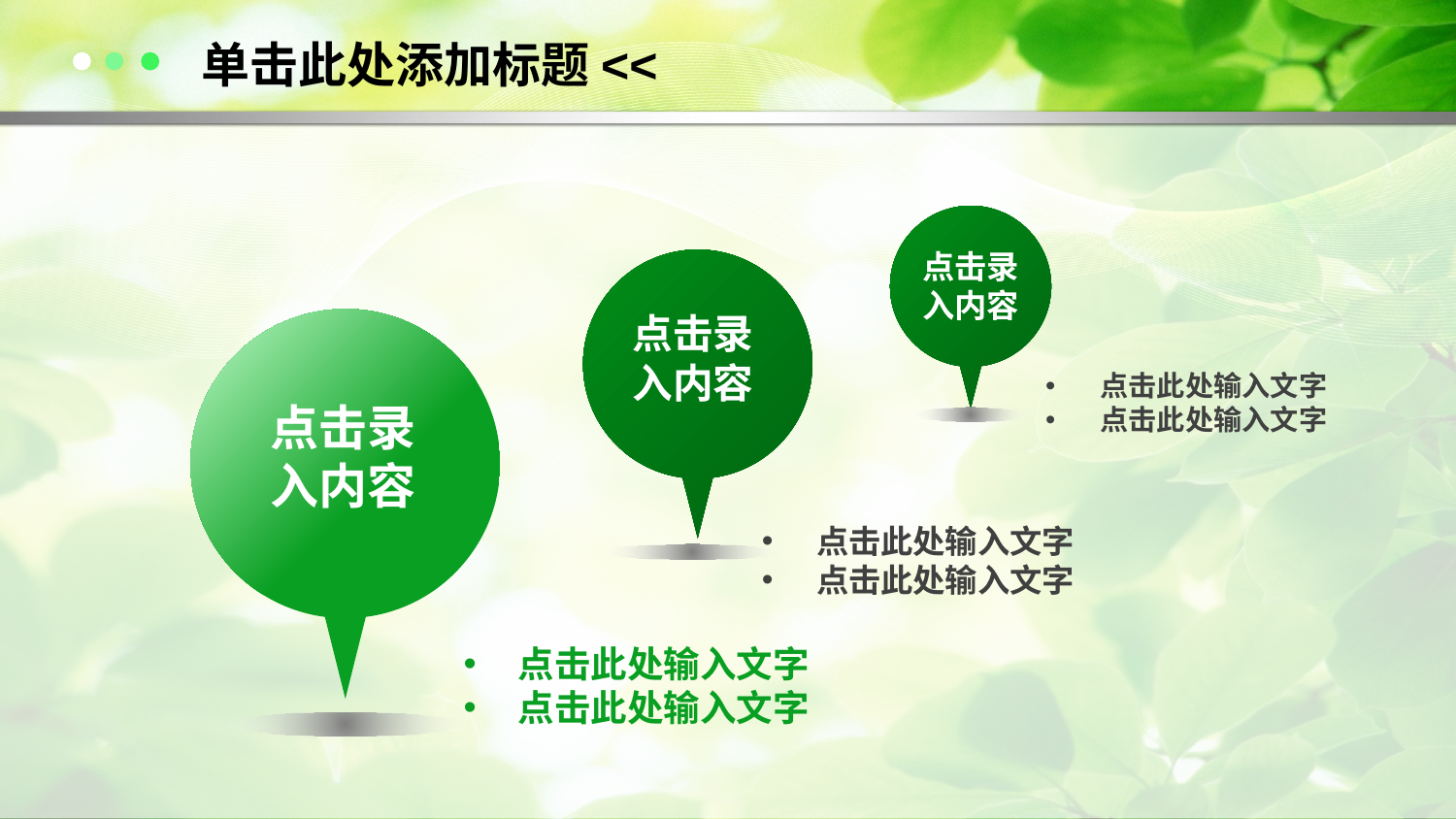

单击此处添加标题<<

点击录
入内容

点击录
入内容

点击录
入内容

点击此处输入文字
点击此处输入文字
点击此处输入文字
点击此处输入文字
点击此处输入文字
点击此处输入文字